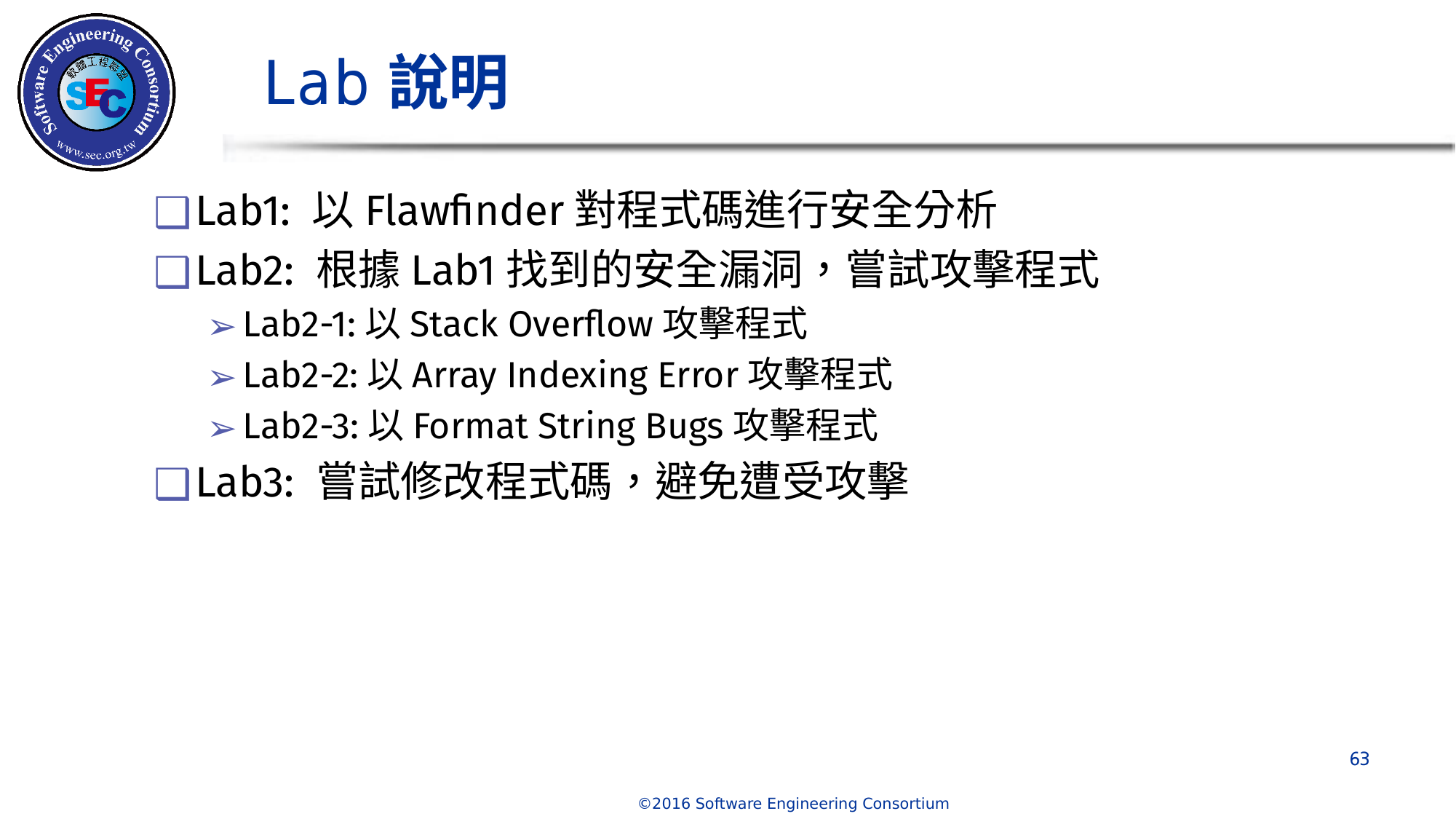

# Lab說明
Lab1: 以Flawfinder對程式碼進行安全分析
Lab2: 根據Lab1找到的安全漏洞，嘗試攻擊程式
Lab2-1:以Stack Overflow攻擊程式
Lab2-2:以Array Indexing Error攻擊程式
Lab2-3:以Format String Bugs攻擊程式
Lab3: 嘗試修改程式碼，避免遭受攻擊

63